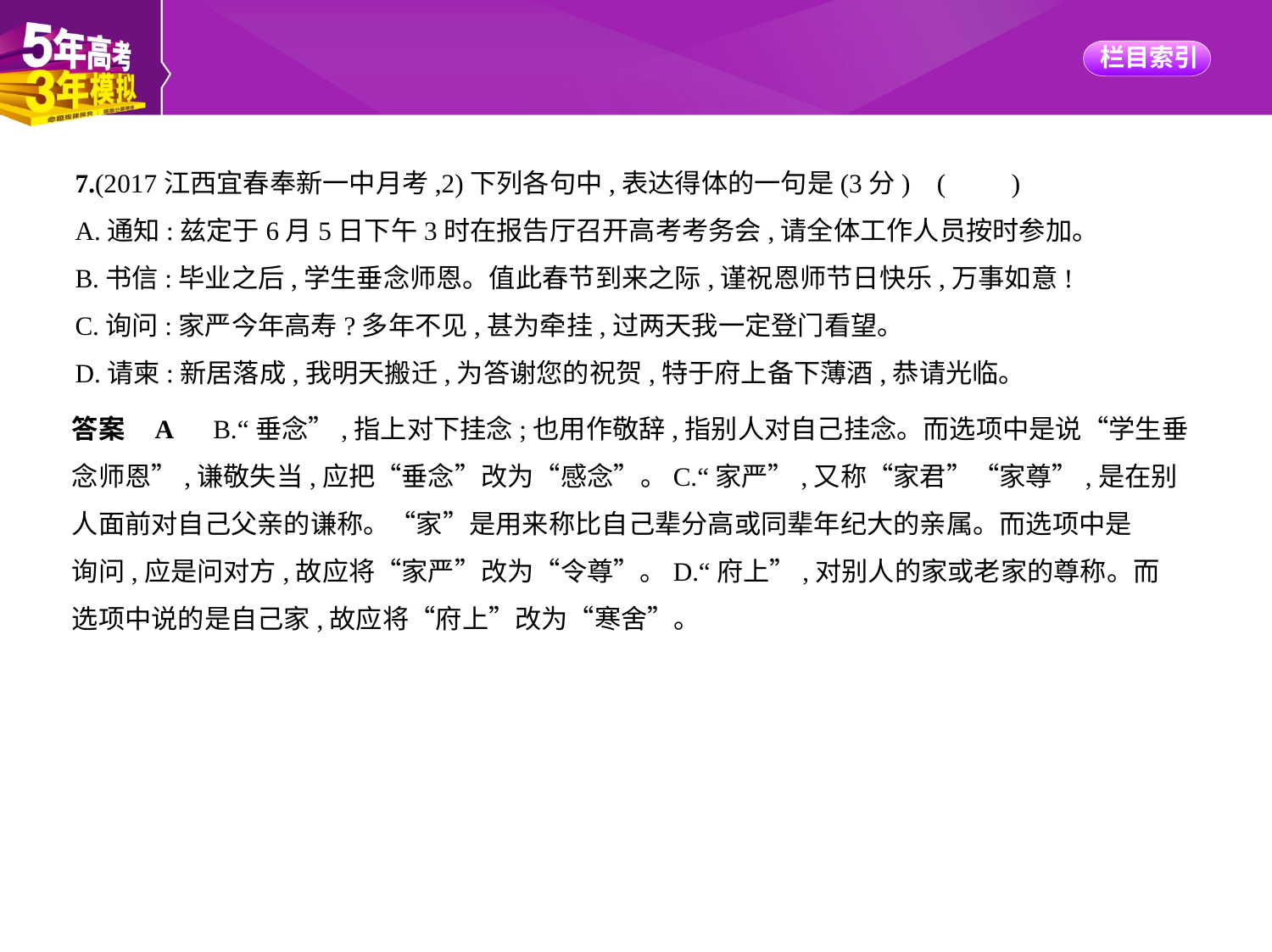

7.(2017江西宜春奉新一中月考,2)下列各句中,表达得体的一句是(3分) (　　)
A.通知:兹定于6月5日下午3时在报告厅召开高考考务会,请全体工作人员按时参加。
B.书信:毕业之后,学生垂念师恩。值此春节到来之际,谨祝恩师节日快乐,万事如意!
C.询问:家严今年高寿?多年不见,甚为牵挂,过两天我一定登门看望。
D.请柬:新居落成,我明天搬迁,为答谢您的祝贺,特于府上备下薄酒,恭请光临。
答案    A　B.“垂念”,指上对下挂念;也用作敬辞,指别人对自己挂念。而选项中是说“学生垂
念师恩”,谦敬失当,应把“垂念”改为“感念”。C.“家严”,又称“家君”“家尊”,是在别
人面前对自己父亲的谦称。“家”是用来称比自己辈分高或同辈年纪大的亲属。而选项中是
询问,应是问对方,故应将“家严”改为“令尊”。D.“府上”,对别人的家或老家的尊称。而
选项中说的是自己家,故应将“府上”改为“寒舍”。